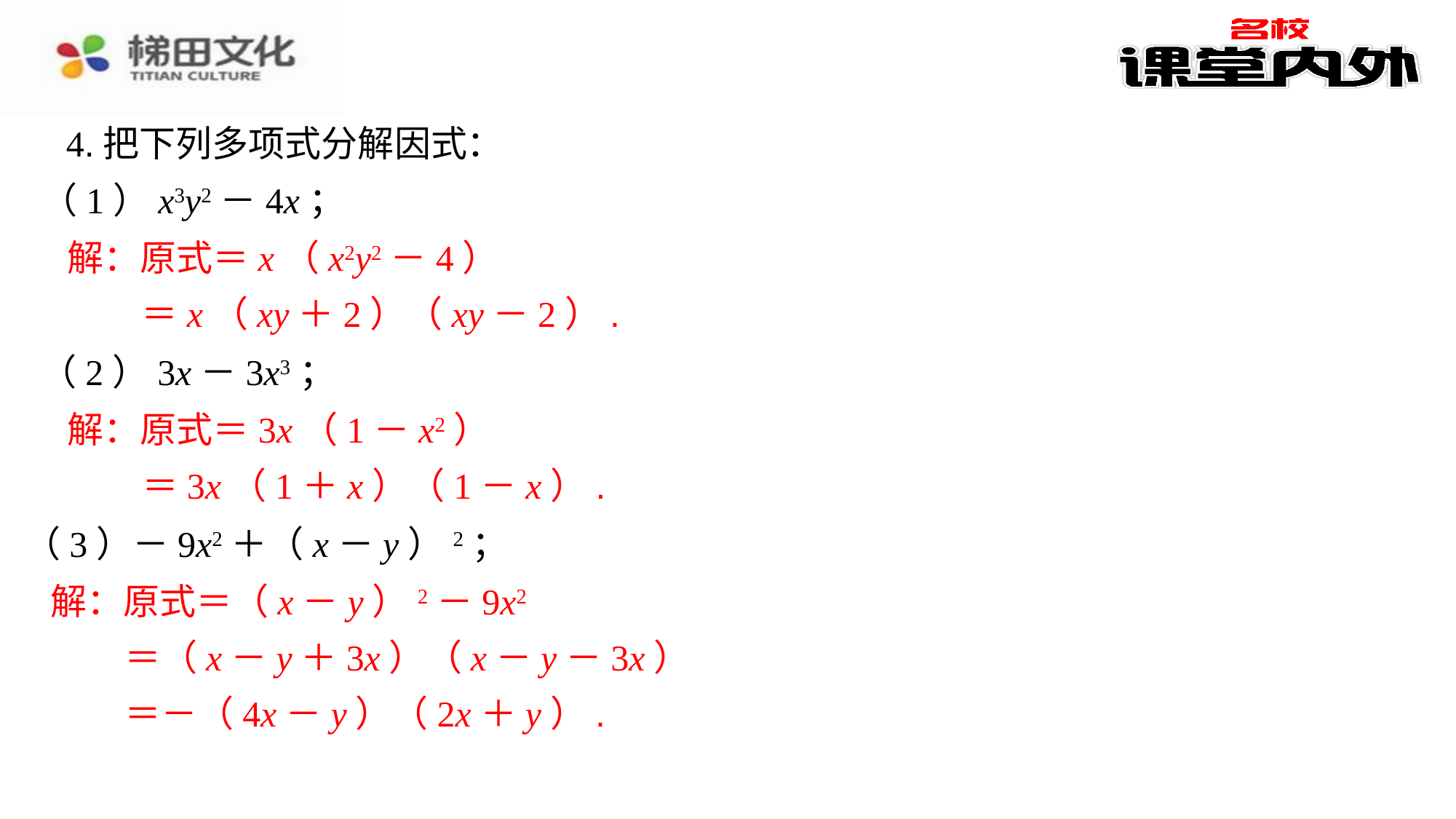

4.把下列多项式分解因式：
（1）x3y2－4x；
解：原式＝x（x2y2－4）
        ＝x（xy＋2）（xy－2）.
（2）3x－3x3；
解：原式＝3x（1－x2）
        ＝3x（1＋x）（1－x）.
（3）－9x2＋（x－y）2；
解：原式＝（x－y）2－9x2
        ＝（x－y＋3x）（x－y－3x）
        ＝－（4x－y）（2x＋y）.